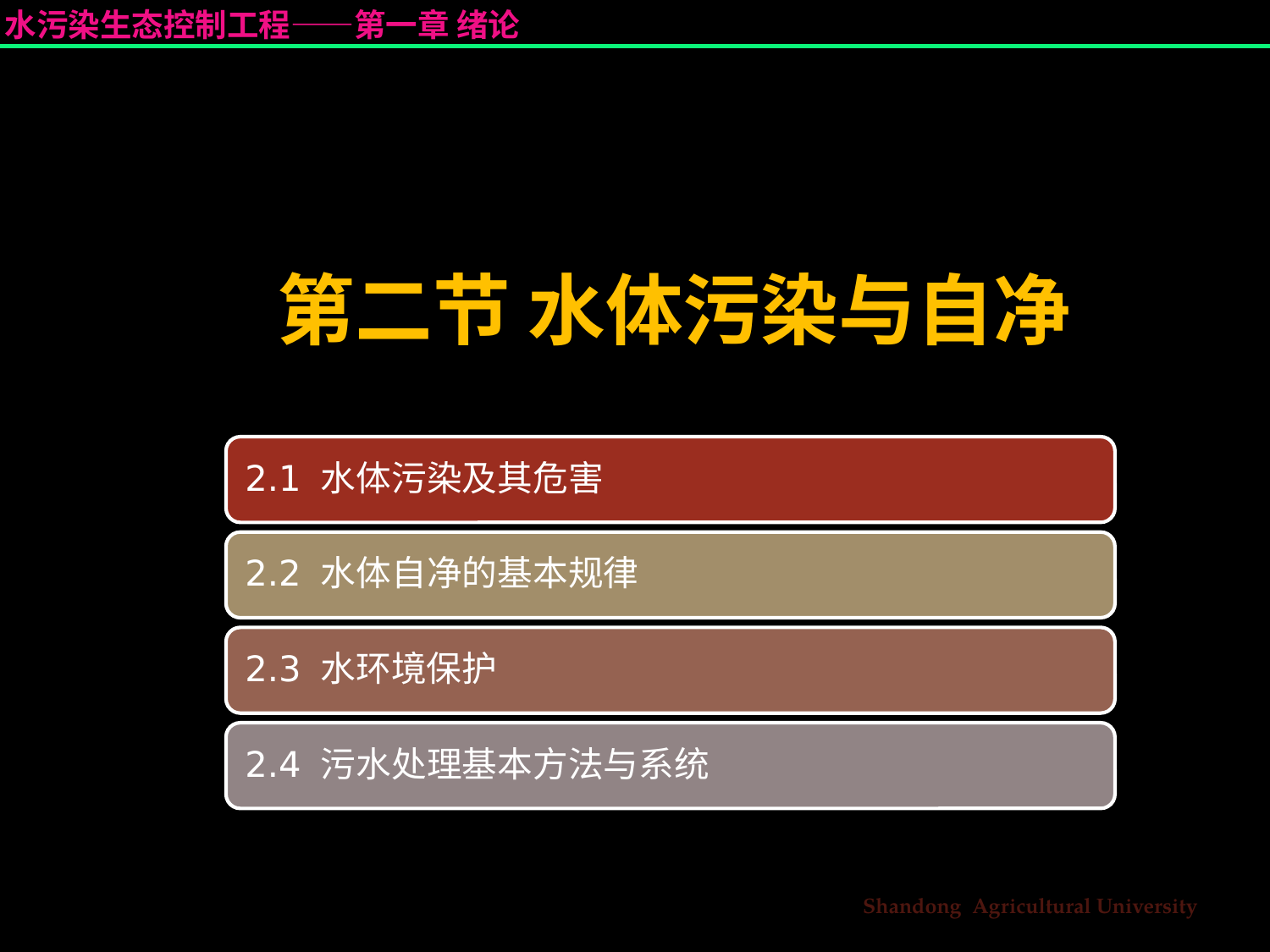

# 第二节 水体污染与自净
2.1 水体污染及其危害
2.2 水体自净的基本规律
2.3 水环境保护
2.4 污水处理基本方法与系统